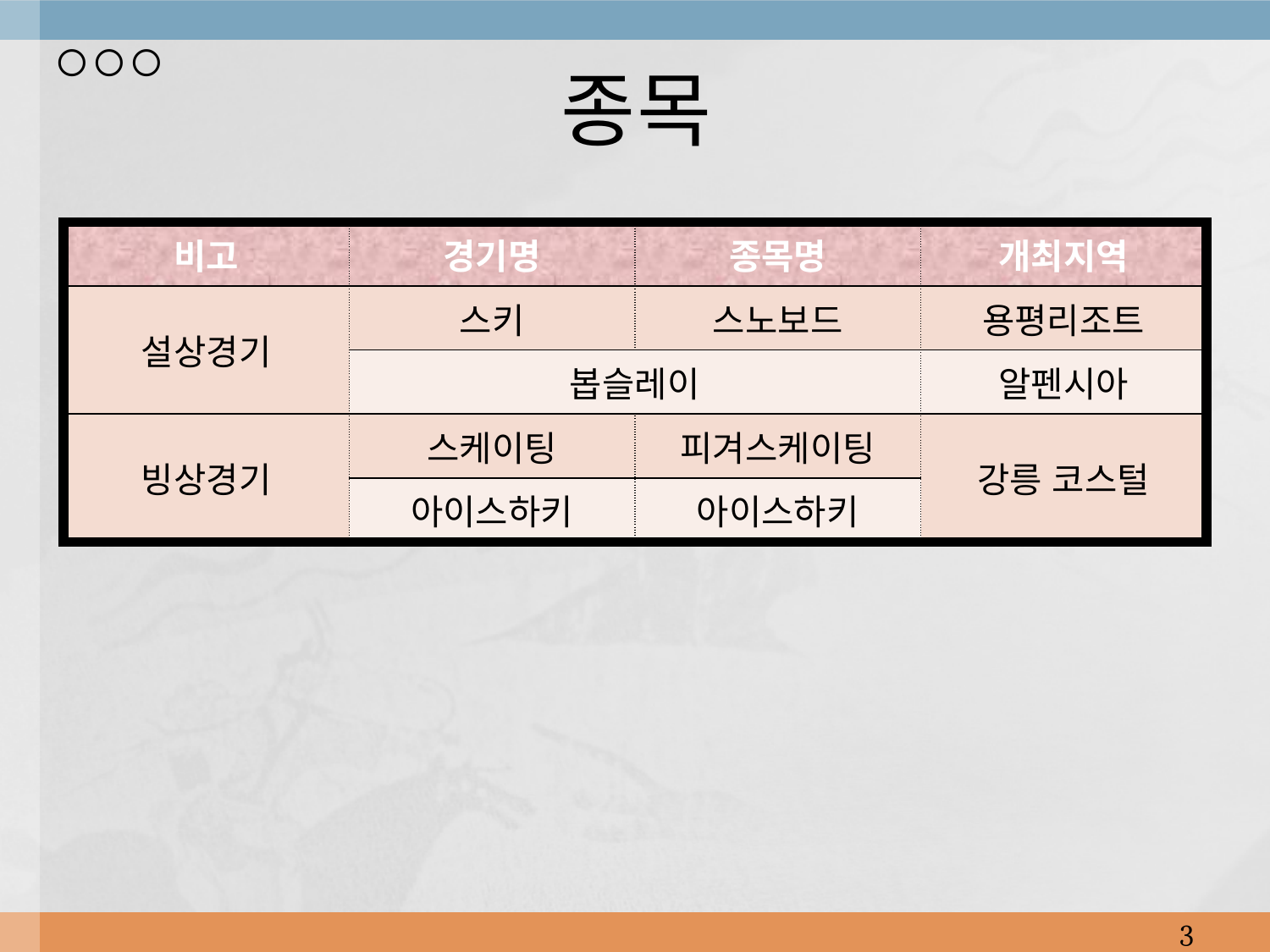

# 종목
| 비고 | 경기명 | 종목명 | 개최지역 |
| --- | --- | --- | --- |
| 설상경기 | 스키 | 스노보드 | 용평리조트 |
|  | 봅슬레이 |  | 알펜시아 |
| 빙상경기 | 스케이팅 | 피겨스케이팅 | 강릉 코스털 |
|  | 아이스하키 | 아이스하키 |  |
3